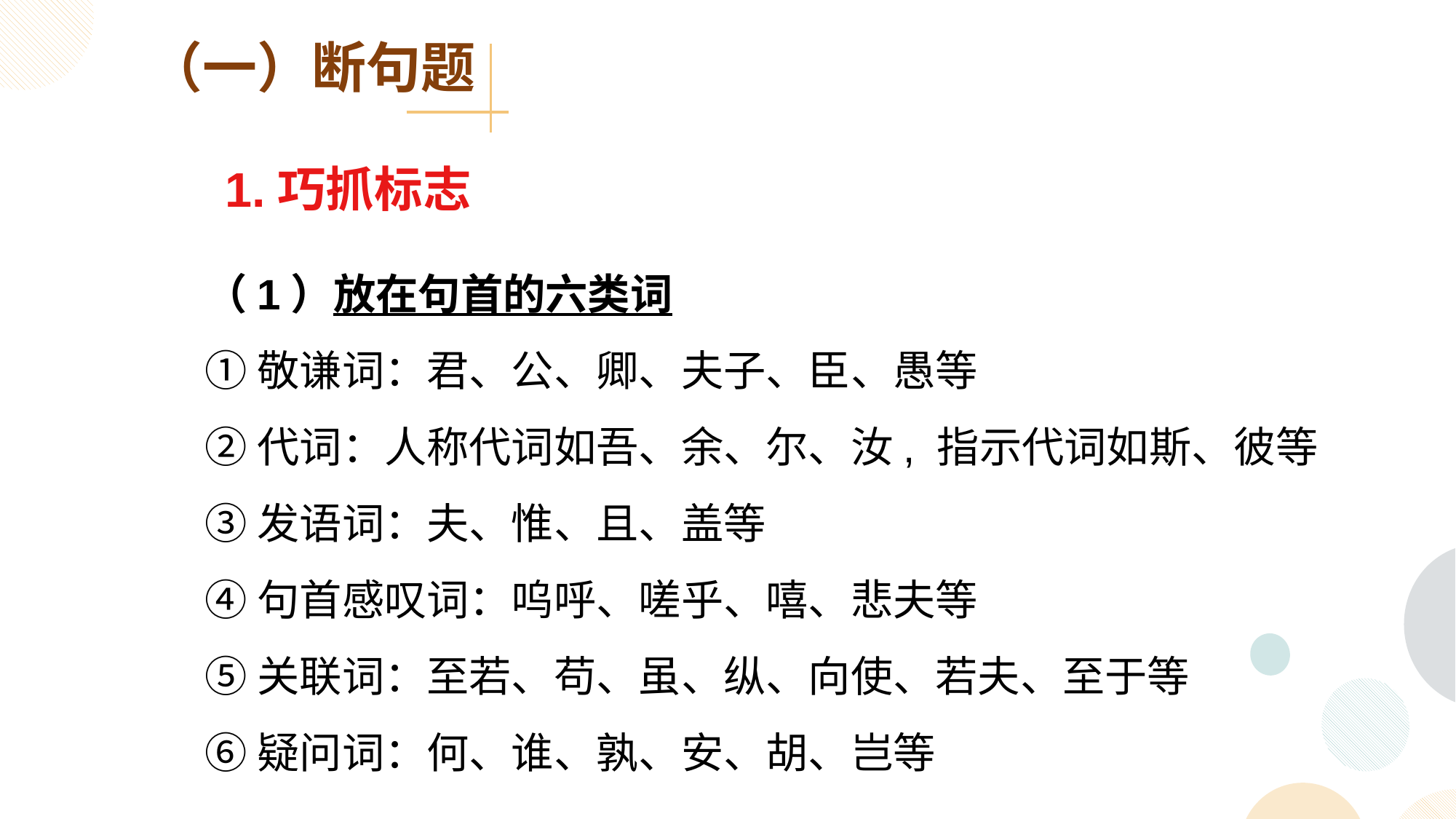

（一）断句题
1.巧抓标志
（1）放在句首的六类词
①敬谦词：君、公、卿、夫子、臣、愚等
②代词：人称代词如吾、余、尔、汝, 指示代词如斯、彼等
③发语词：夫、惟、且、盖等
④句首感叹词：呜呼、嗟乎、嘻、悲夫等
⑤关联词：至若、苟、虽、纵、向使、若夫、至于等
⑥疑问词：何、谁、孰、安、胡、岂等